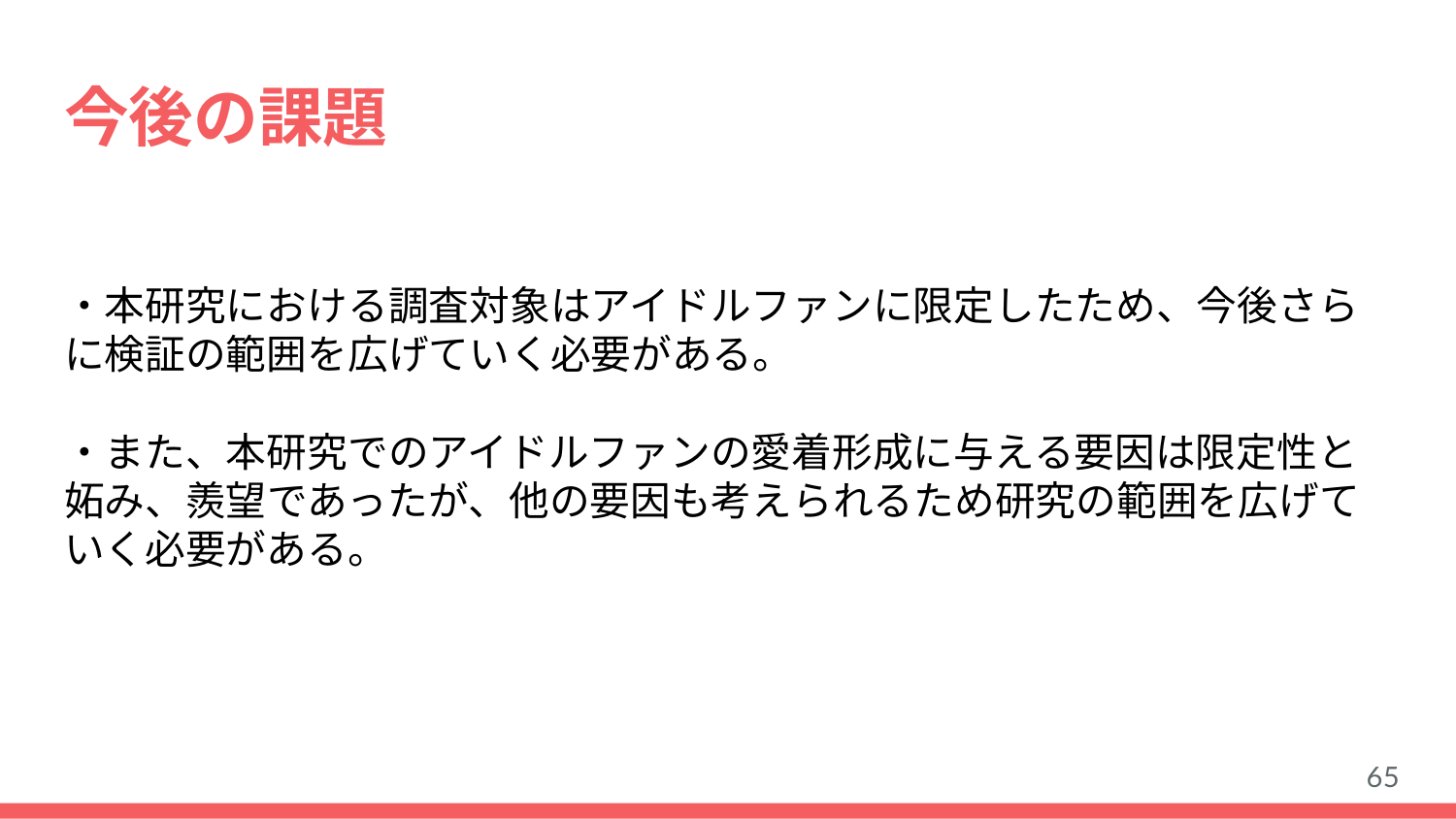

# 今後の課題

・本研究における調査対象はアイドルファンに限定したため、今後さらに検証の範囲を広げていく必要がある。

・また、本研究でのアイドルファンの愛着形成に与える要因は限定性と妬み、羨望であったが、他の要因も考えられるため研究の範囲を広げていく必要がある。

65